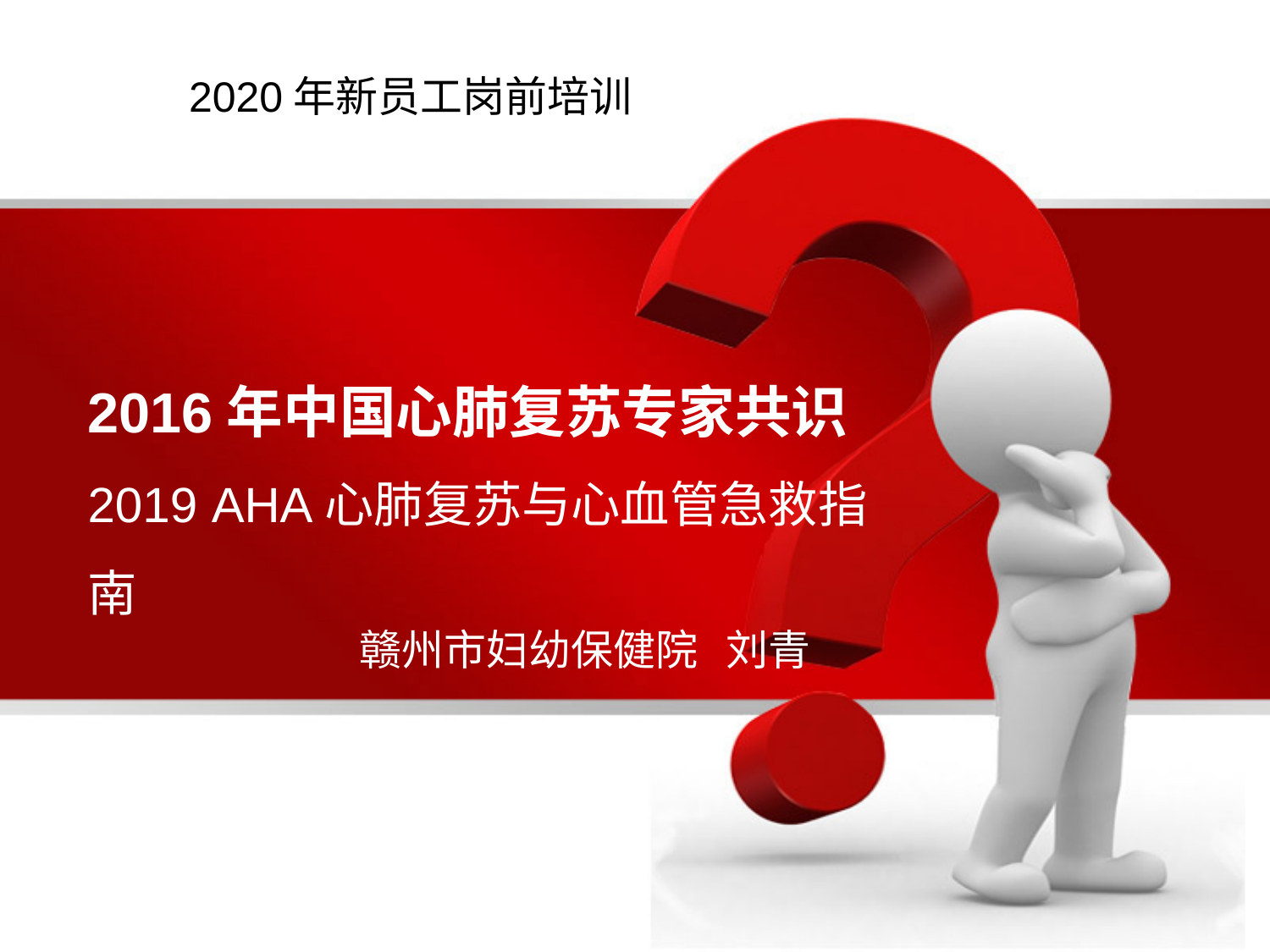

2020年新员工岗前培训
2016年中国心肺复苏专家共识
2019 AHA心肺复苏与心血管急救指南
                       赣州市妇幼保健院   刘青